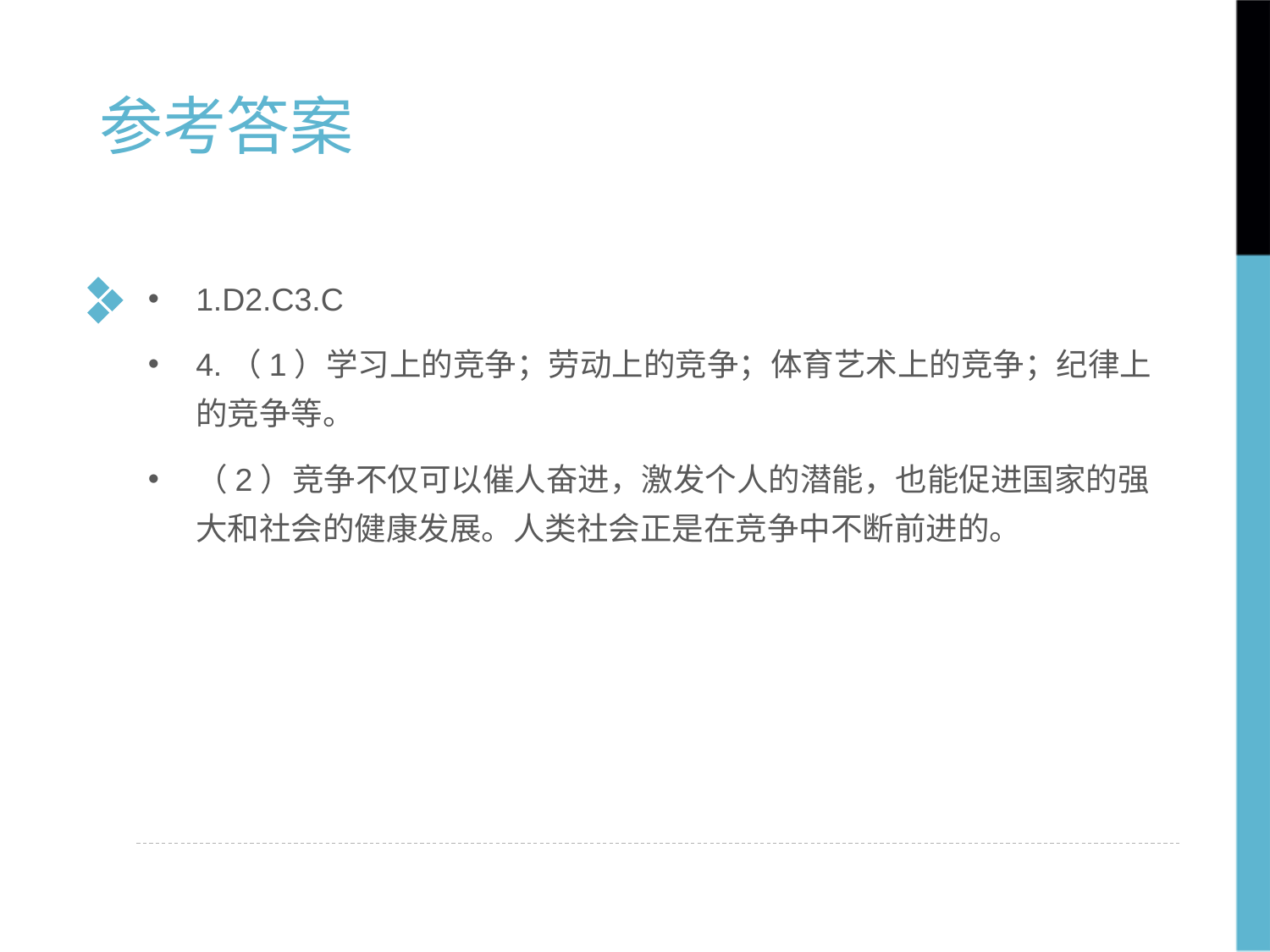

参考答案
1.D2.C3.C
4.（1）学习上的竞争；劳动上的竞争；体育艺术上的竞争；纪律上的竞争等。
（2）竞争不仅可以催人奋进，激发个人的潜能，也能促进国家的强大和社会的健康发展。人类社会正是在竞争中不断前进的。